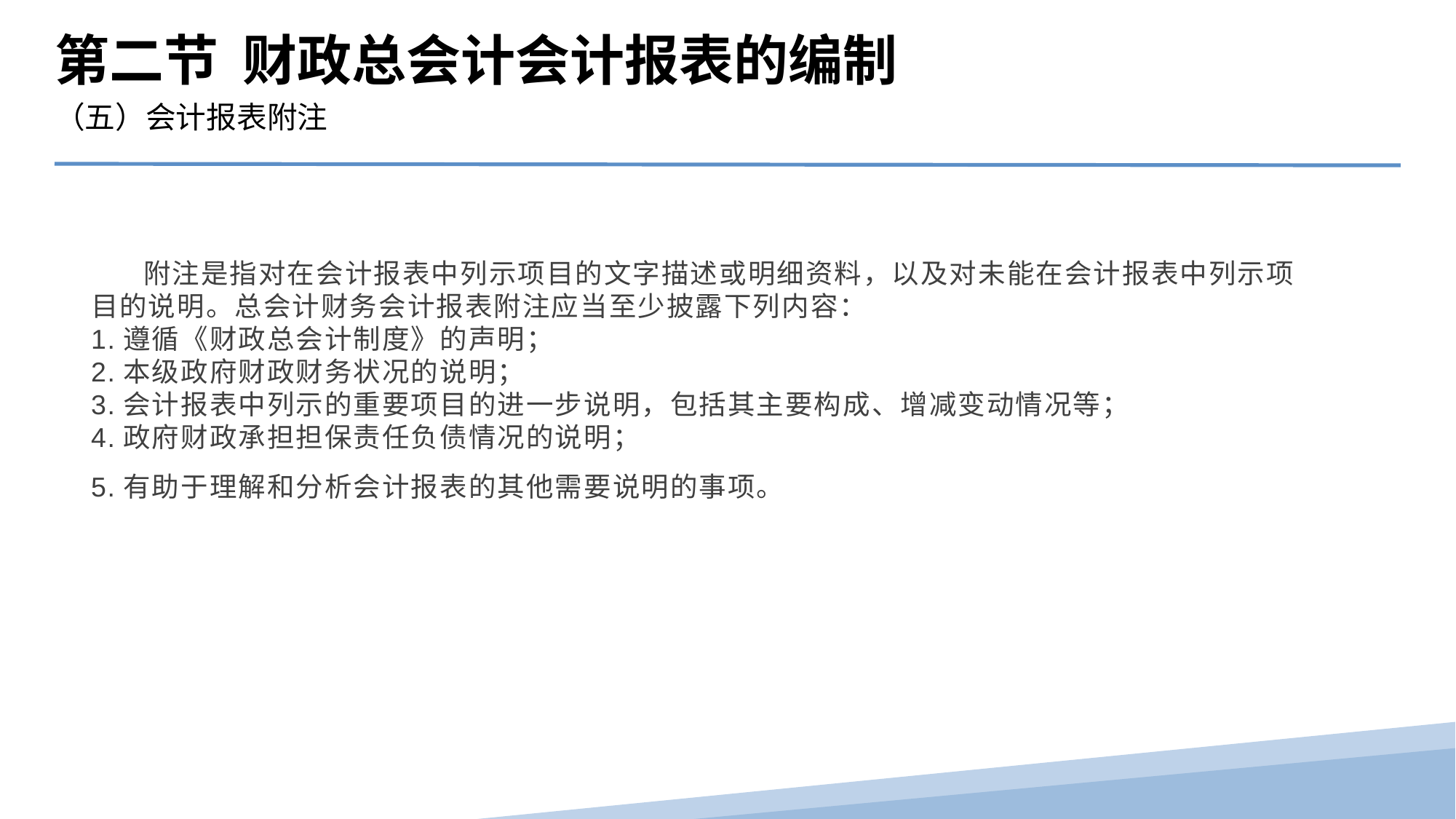

第二节  财政总会计会计报表的编制
（五）会计报表附注
      附注是指对在会计报表中列示项目的文字描述或明细资料，以及对未能在会计报表中列示项目的说明。总会计财务会计报表附注应当至少披露下列内容：
1.遵循《财政总会计制度》的声明；
2.本级政府财政财务状况的说明；
3.会计报表中列示的重要项目的进一步说明，包括其主要构成、增减变动情况等；
4.政府财政承担担保责任负债情况的说明；
5.有助于理解和分析会计报表的其他需要说明的事项。